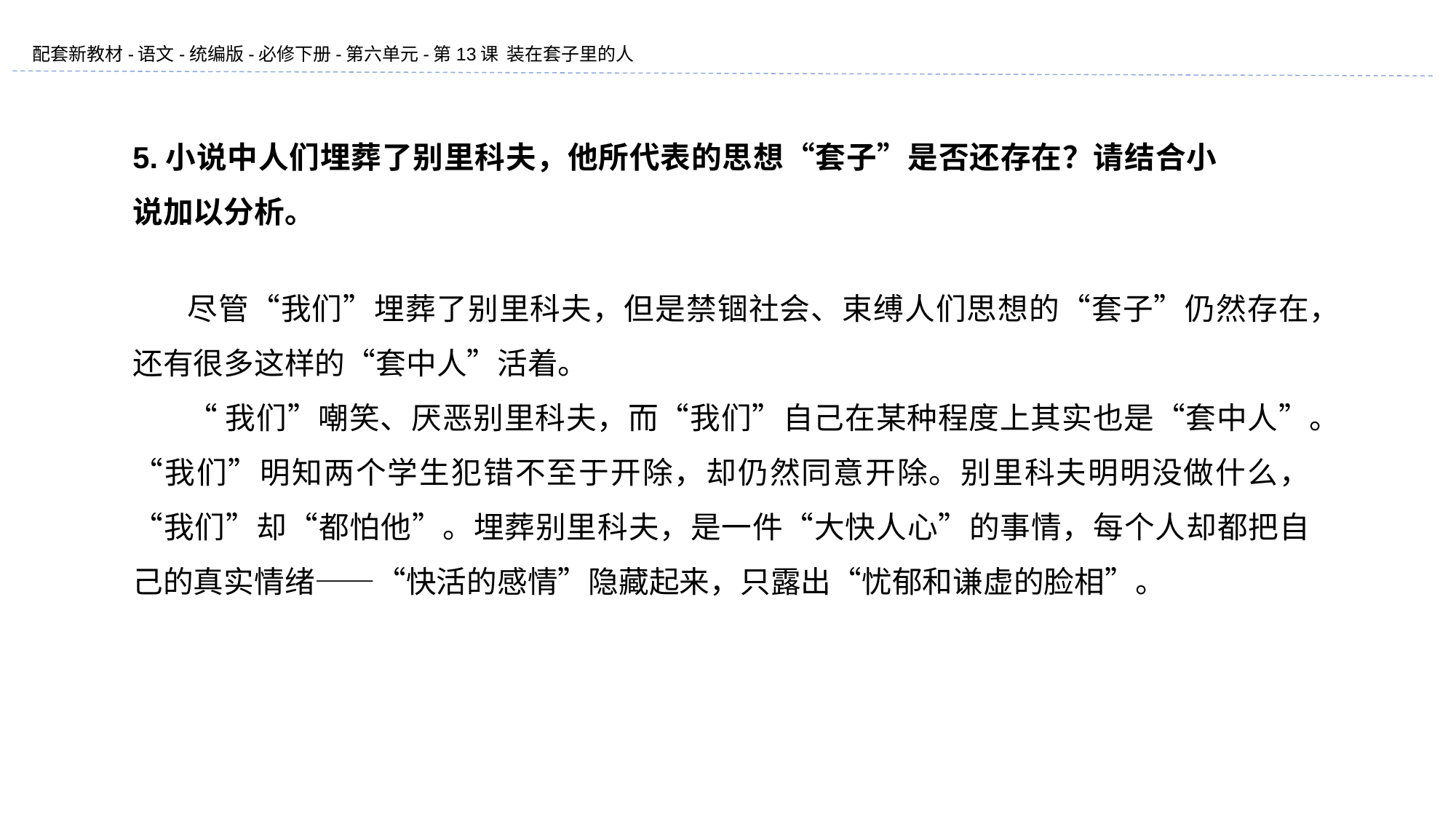

5.小说中人们埋葬了别里科夫，他所代表的思想“套子”是否还存在？请结合小说加以分析。
尽管“我们”埋葬了别里科夫，但是禁锢社会、束缚人们思想的“套子”仍然存在，还有很多这样的“套中人”活着。
“我们”嘲笑、厌恶别里科夫，而“我们”自己在某种程度上其实也是“套中人”。“我们”明知两个学生犯错不至于开除，却仍然同意开除。别里科夫明明没做什么，“我们”却“都怕他”。埋葬别里科夫，是一件“大快人心”的事情，每个人却都把自己的真实情绪——“快活的感情”隐藏起来，只露出“忧郁和谦虚的脸相”。